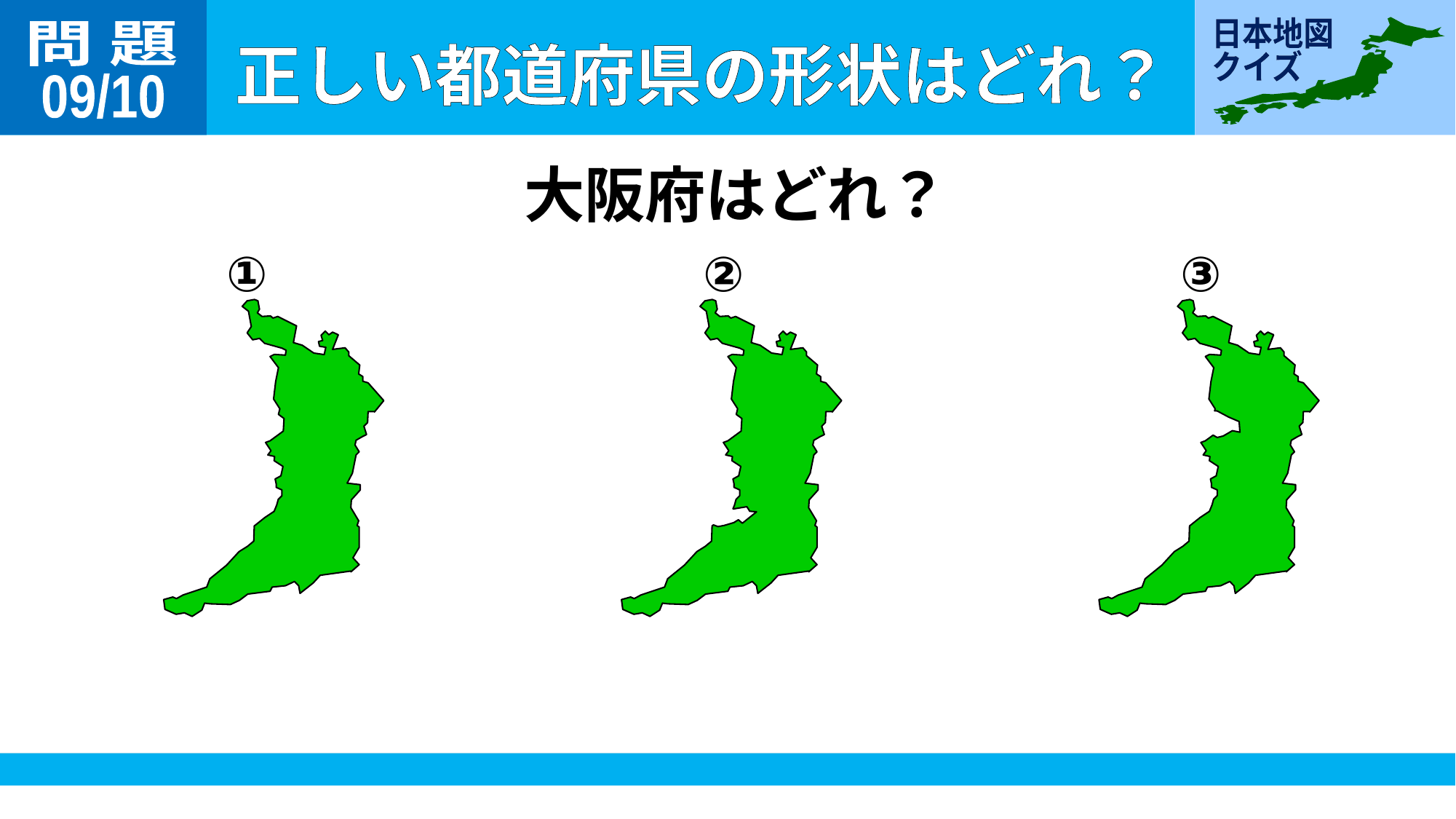

問 題
09/10
大阪府はどれ？
①
②
③